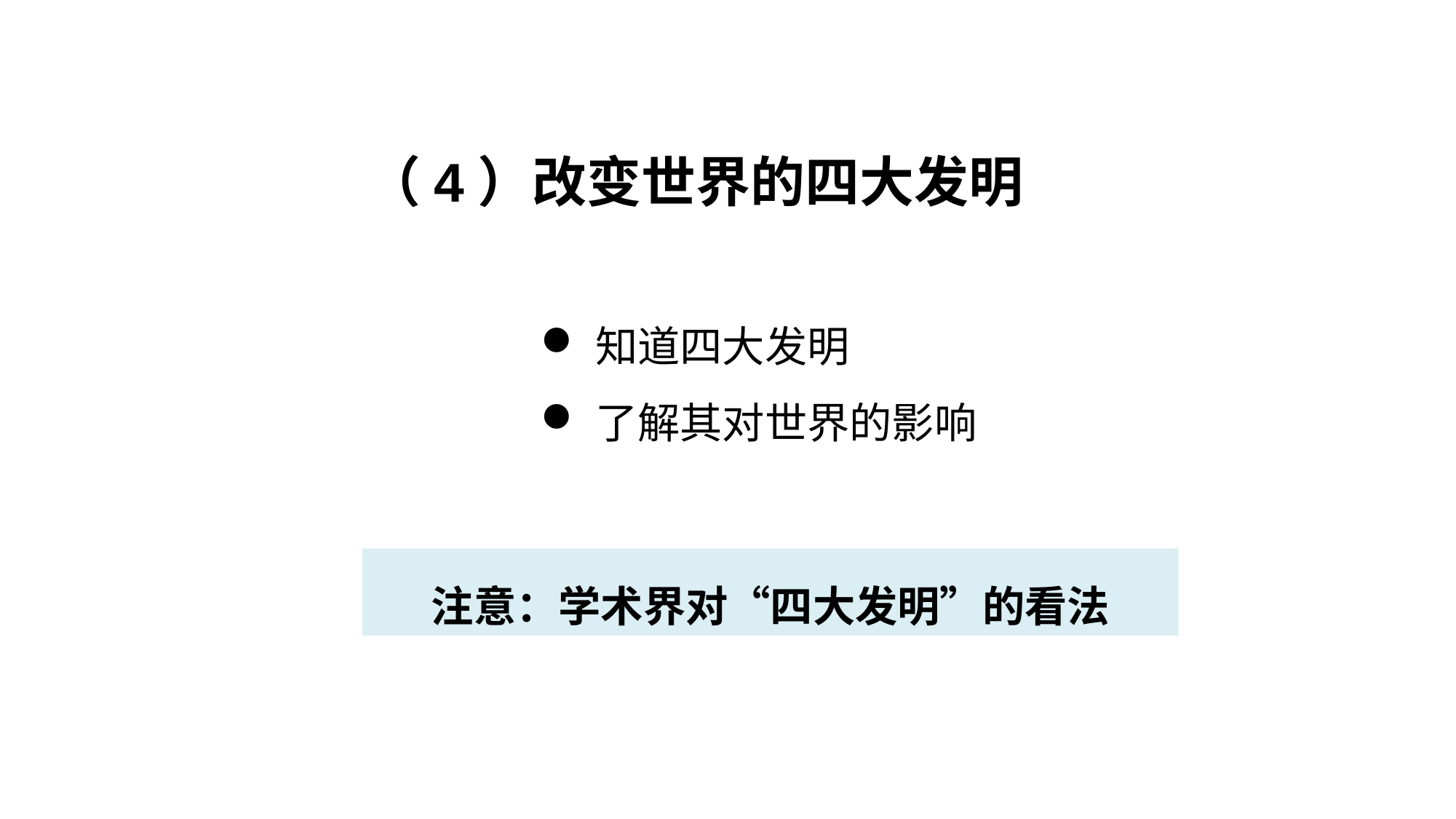

（4）改变世界的四大发明
知道四大发明
了解其对世界的影响
注意：学术界对“四大发明”的看法